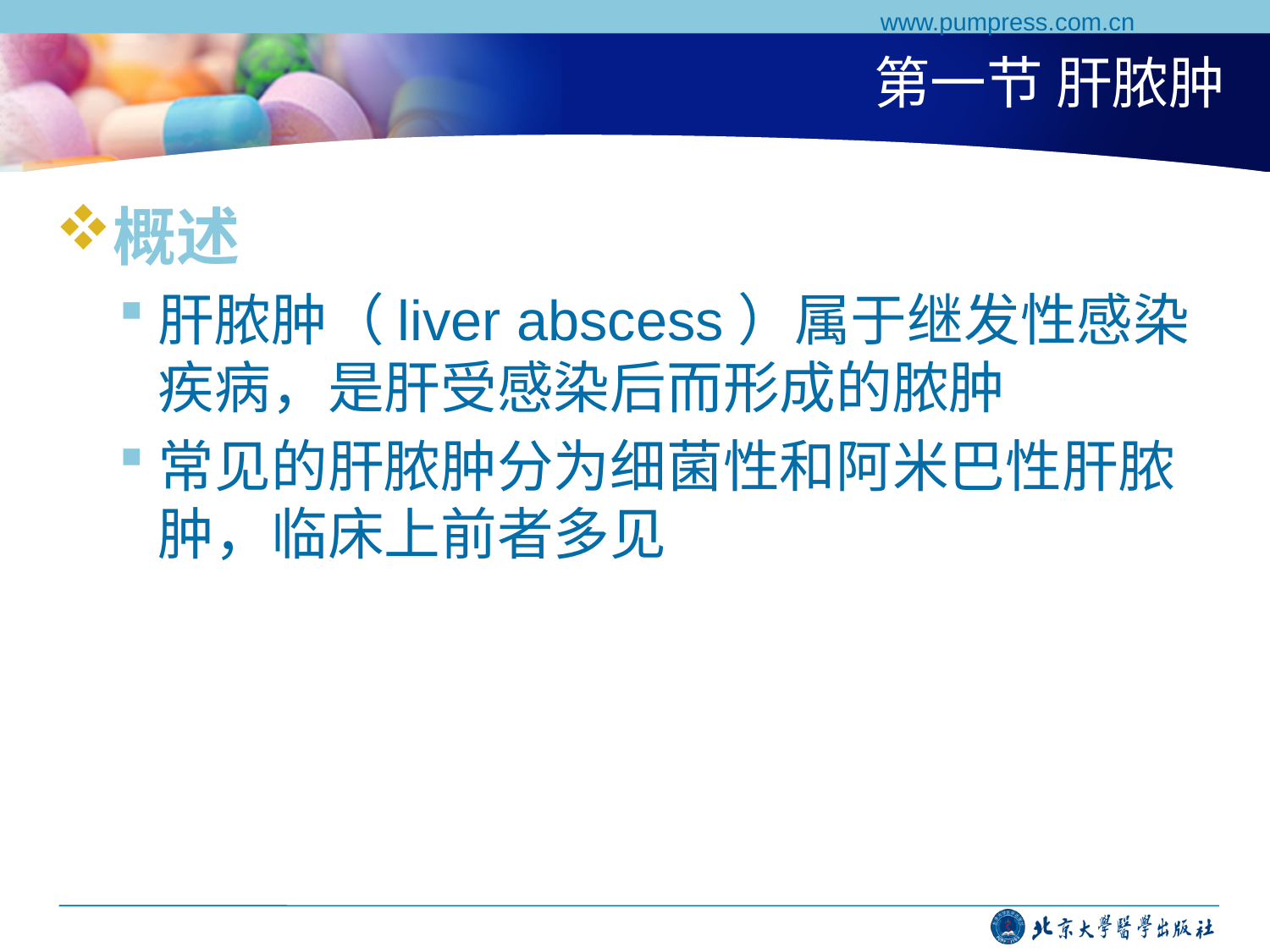

www.pumpress.com.cn
# 第一节 肝脓肿
概述
肝脓肿（liver abscess）属于继发性感染疾病，是肝受感染后而形成的脓肿
常见的肝脓肿分为细菌性和阿米巴性肝脓肿，临床上前者多见